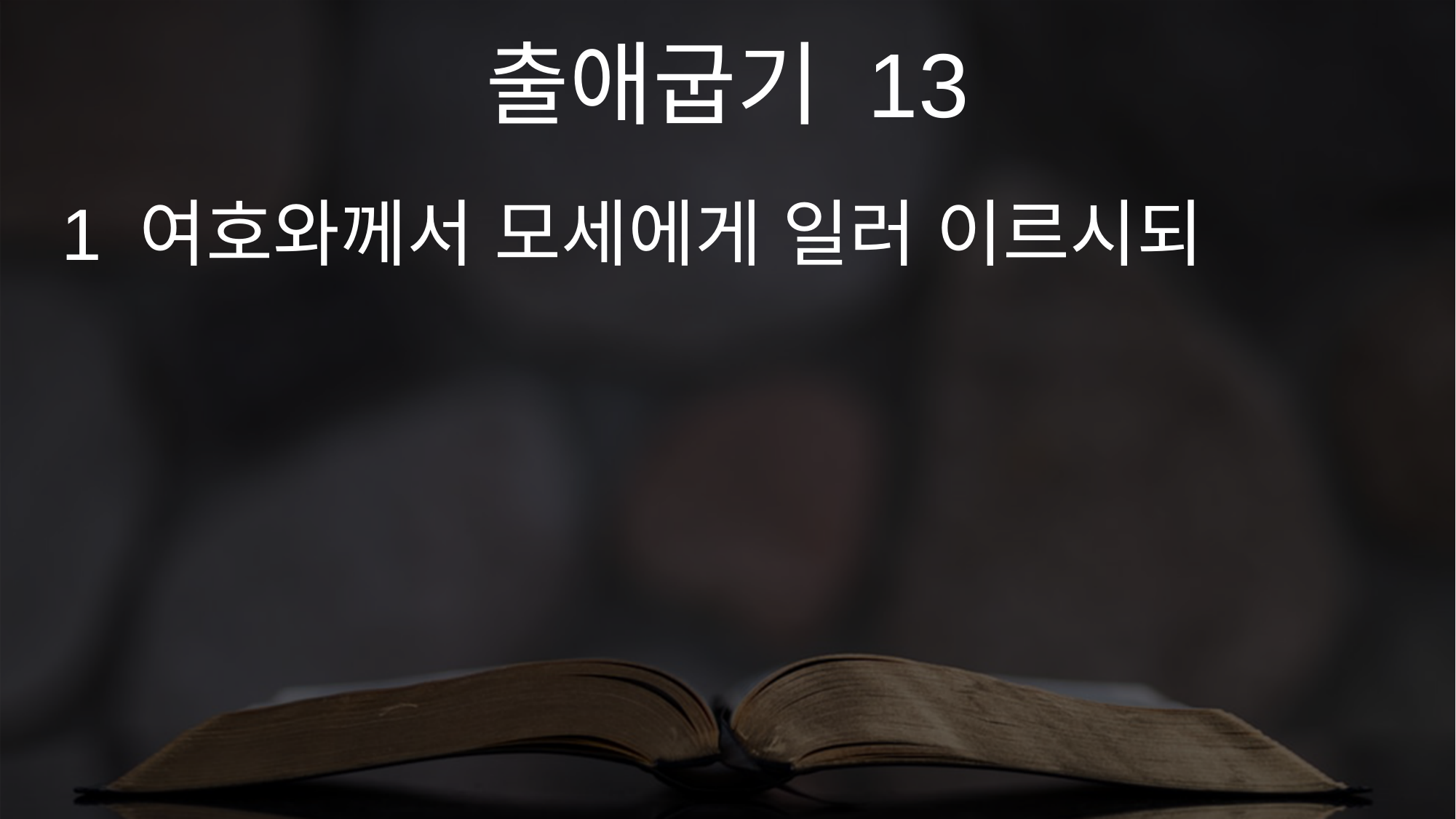

출애굽기 13
1 여호와께서 모세에게 일러 이르시되